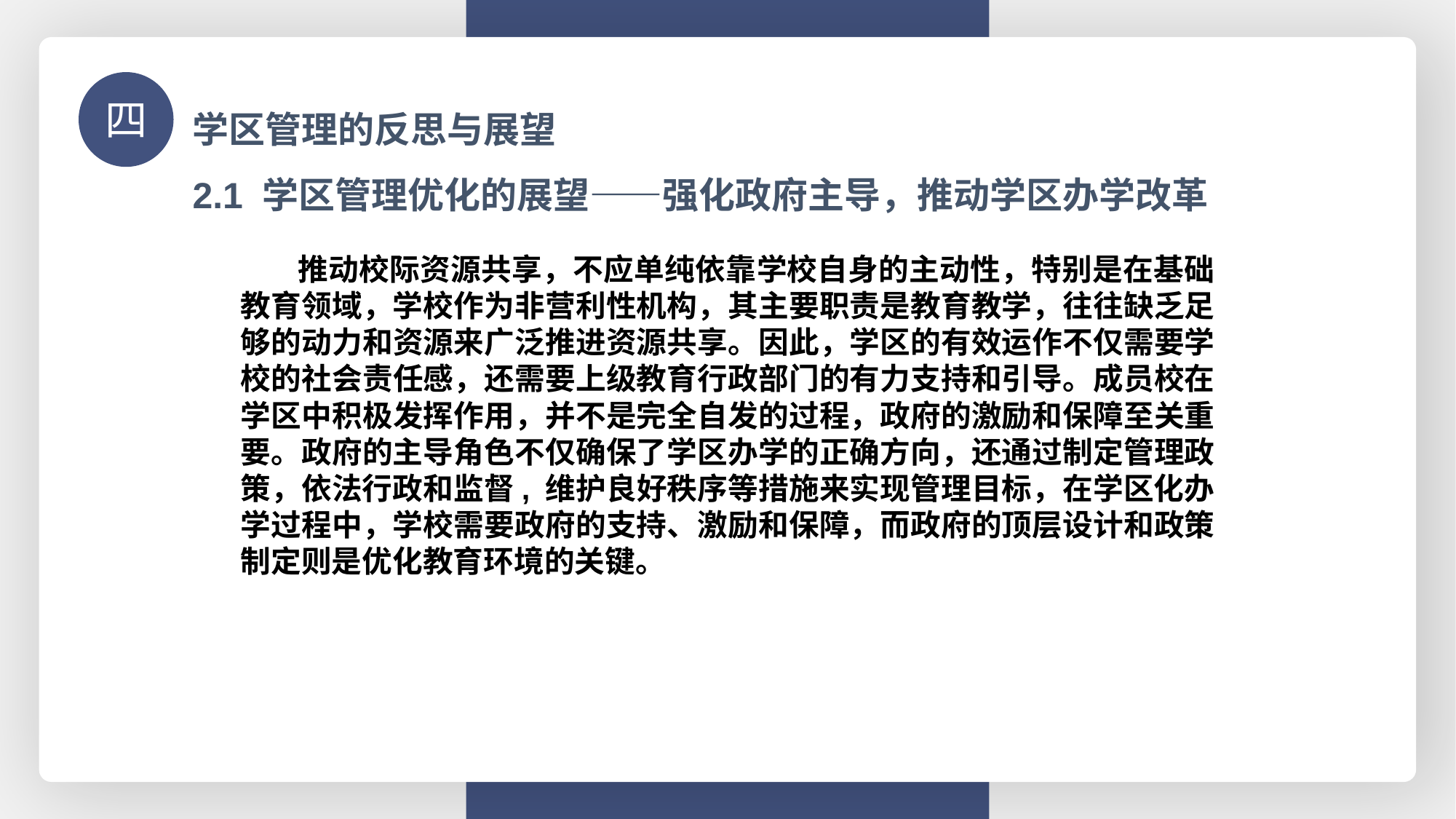

学区管理的反思与展望
四
2.1 学区管理优化的展望——强化政府主导，推动学区办学改革
       推动校际资源共享，不应单纯依靠学校自身的主动性，特别是在基础教育领域，学校作为非营利性机构，其主要职责是教育教学，往往缺乏足够的动力和资源来广泛推进资源共享。因此，学区的有效运作不仅需要学校的社会责任感，还需要上级教育行政部门的有力支持和引导。成员校在学区中积极发挥作用，并不是完全自发的过程，政府的激励和保障至关重要。政府的主导角色不仅确保了学区办学的正确方向，还通过制定管理政策，依法行政和监督, 维护良好秩序等措施来实现管理目标，在学区化办学过程中，学校需要政府的支持、激励和保障，而政府的顶层设计和政策制定则是优化教育环境的关键。